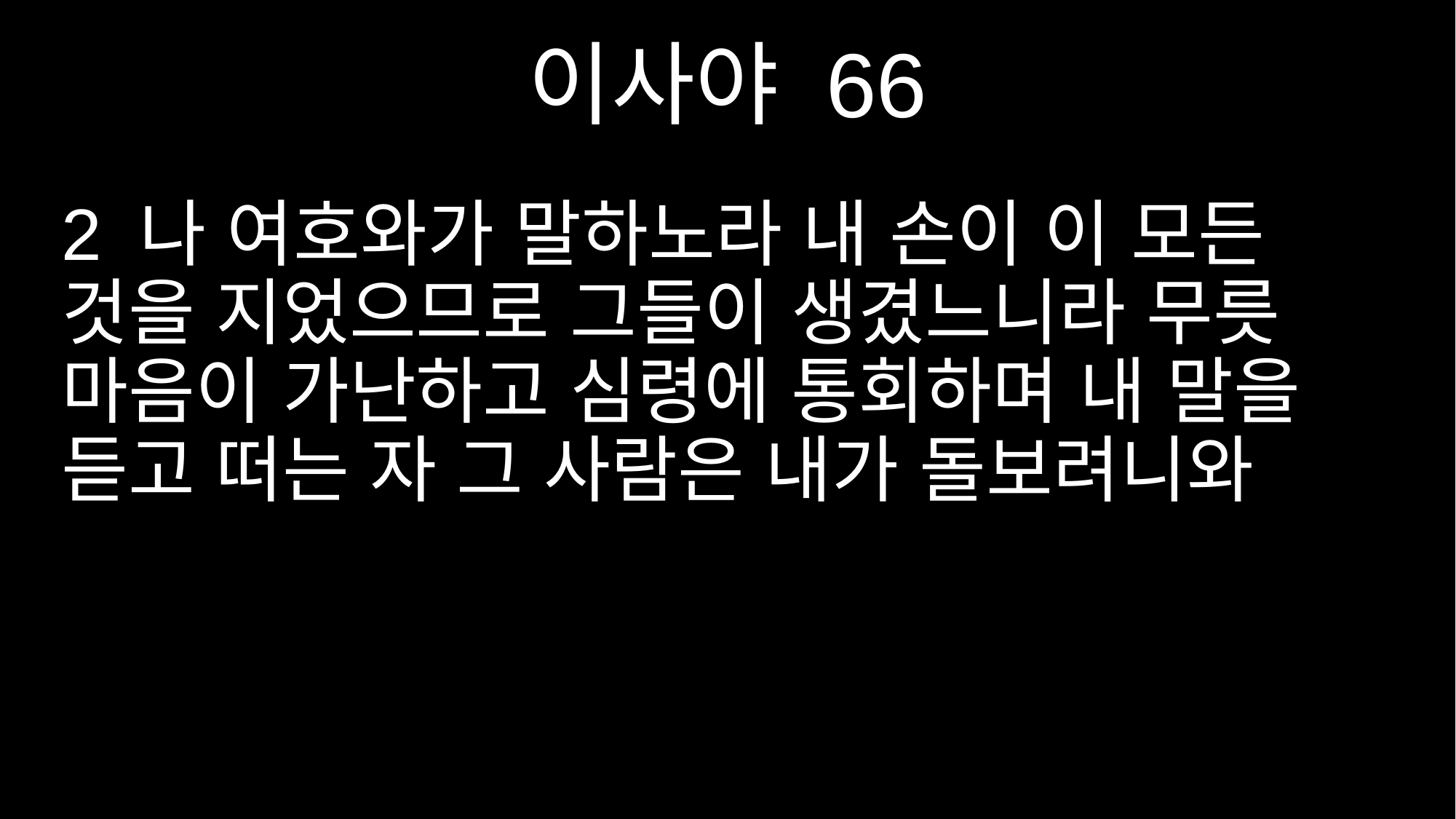

이사야 66
2 나 여호와가 말하노라 내 손이 이 모든 것을 지었으므로 그들이 생겼느니라 무릇 마음이 가난하고 심령에 통회하며 내 말을 듣고 떠는 자 그 사람은 내가 돌보려니와